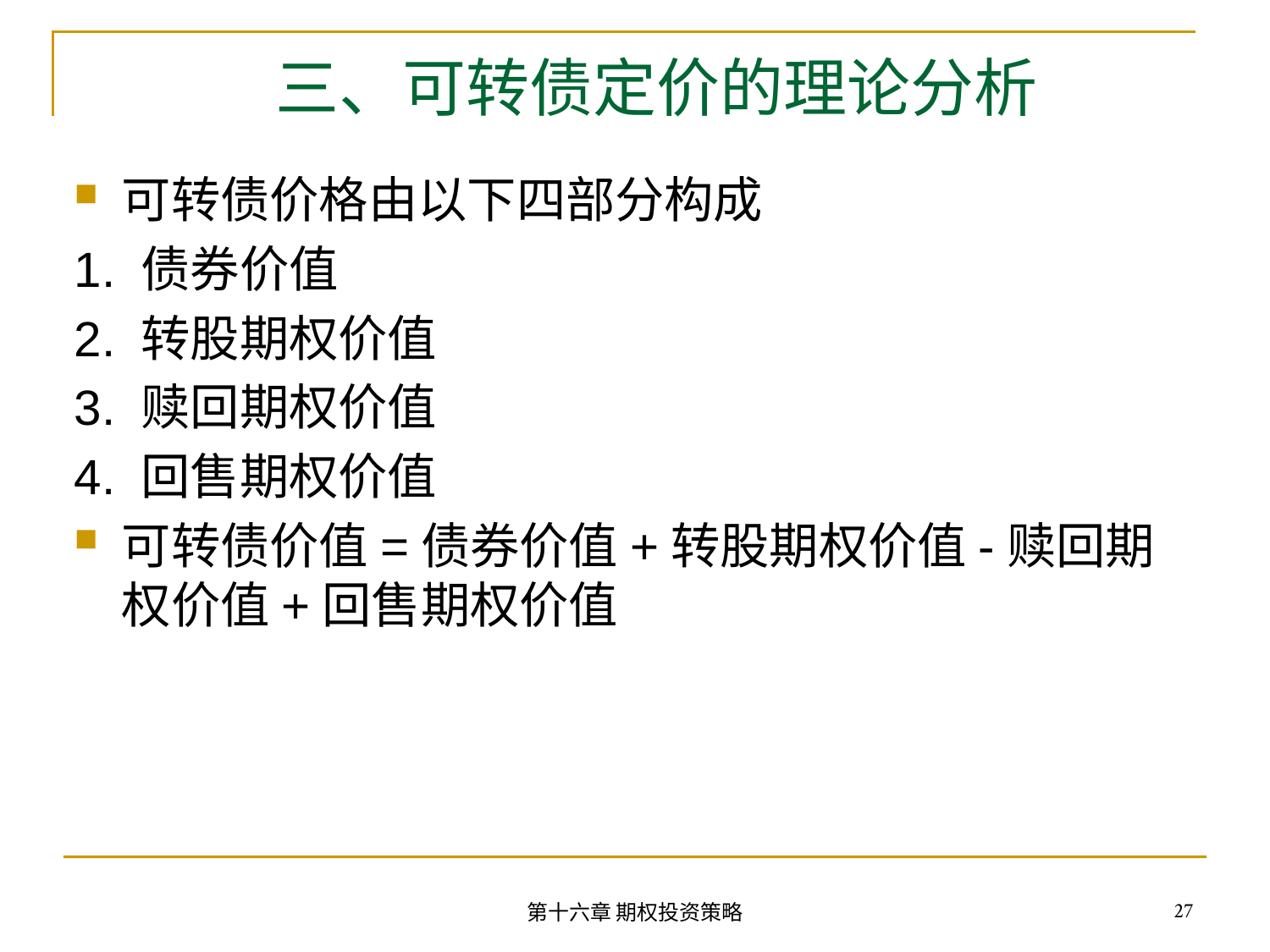

# 三、可转债定价的理论分析

可转债价格由以下四部分构成
1. 债券价值
2. 转股期权价值
3. 赎回期权价值
4. 回售期权价值
可转债价值=债券价值+转股期权价值-赎回期权价值+回售期权价值
27
第十六章 期权投资策略